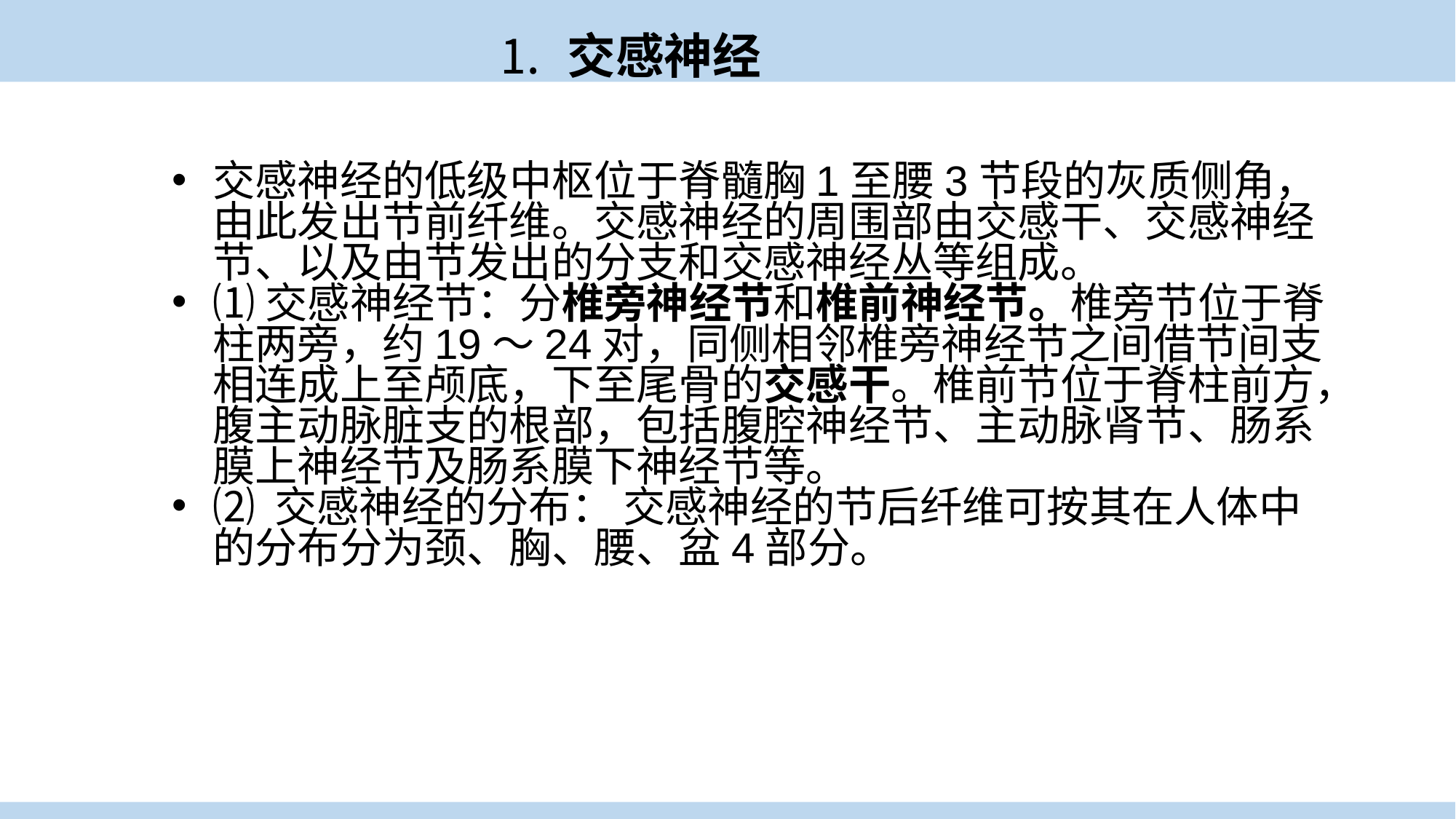

⒈ 交感神经
交感神经的低级中枢位于脊髓胸1至腰3节段的灰质侧角，由此发出节前纤维。交感神经的周围部由交感干、交感神经节、以及由节发出的分支和交感神经丛等组成。
⑴交感神经节：分椎旁神经节和椎前神经节。椎旁节位于脊柱两旁，约19～24对，同侧相邻椎旁神经节之间借节间支相连成上至颅底，下至尾骨的交感干。椎前节位于脊柱前方，腹主动脉脏支的根部，包括腹腔神经节、主动脉肾节、肠系膜上神经节及肠系膜下神经节等。
⑵ 交感神经的分布： 交感神经的节后纤维可按其在人体中的分布分为颈、胸、腰、盆4部分。